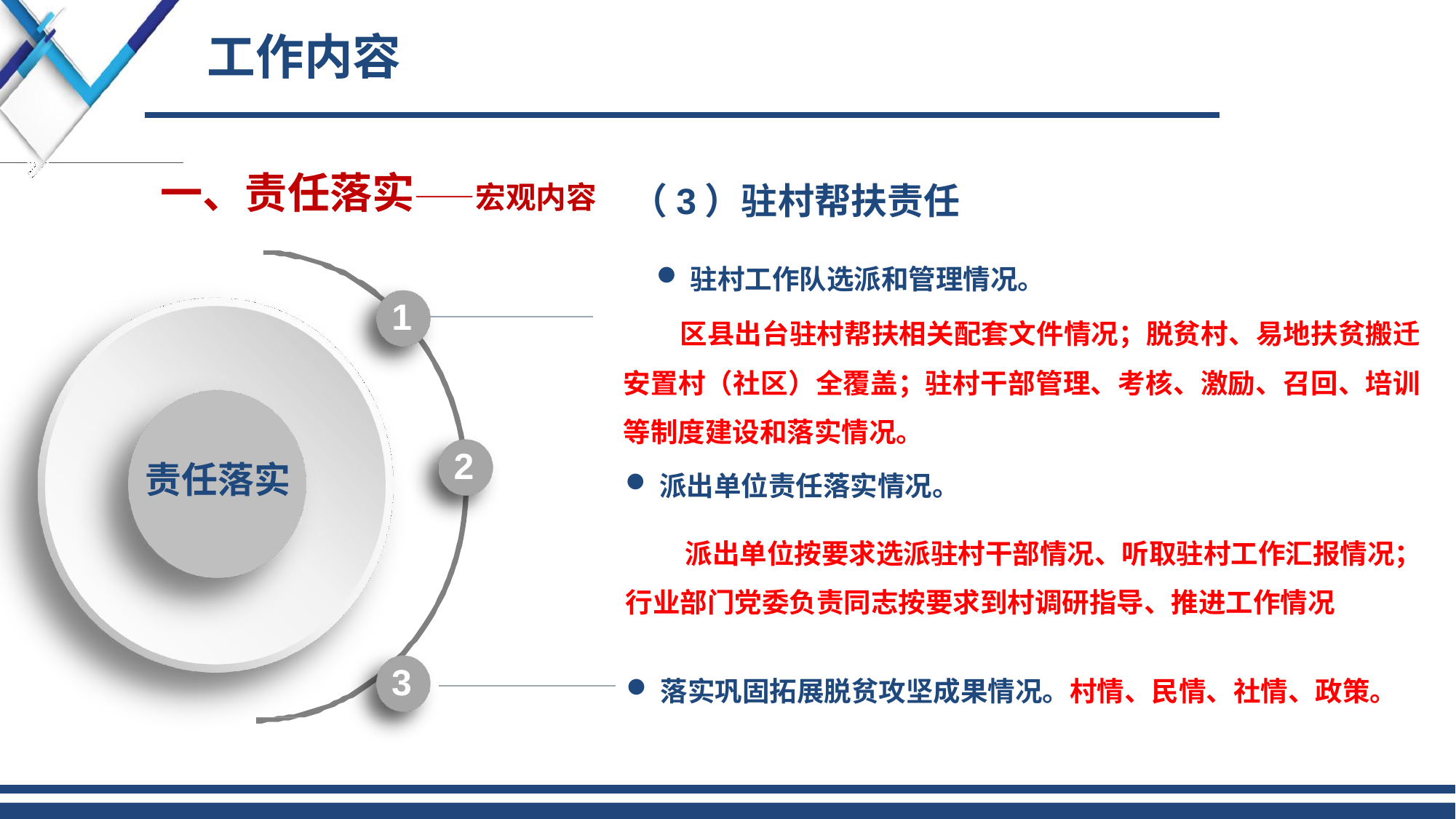

# 工作内容

一、责任落实——宏观内容
（3）驻村帮扶责任
驻村工作队选派和管理情况。

1
区县出台驻村帮扶相关配套文件情况；脱贫村、易地扶贫搬迁 安置村（社区）全覆盖；驻村干部管理、考核、激励、召回、培训 等制度建设和落实情况。
派出单位责任落实情况。

2
责任落实
派出单位按要求选派驻村干部情况、听取驻村工作汇报情况； 行业部门党委负责同志按要求到村调研指导、推进工作情况

3
落实巩固拓展脱贫攻坚成果情况。村情、民情、社情、政策。